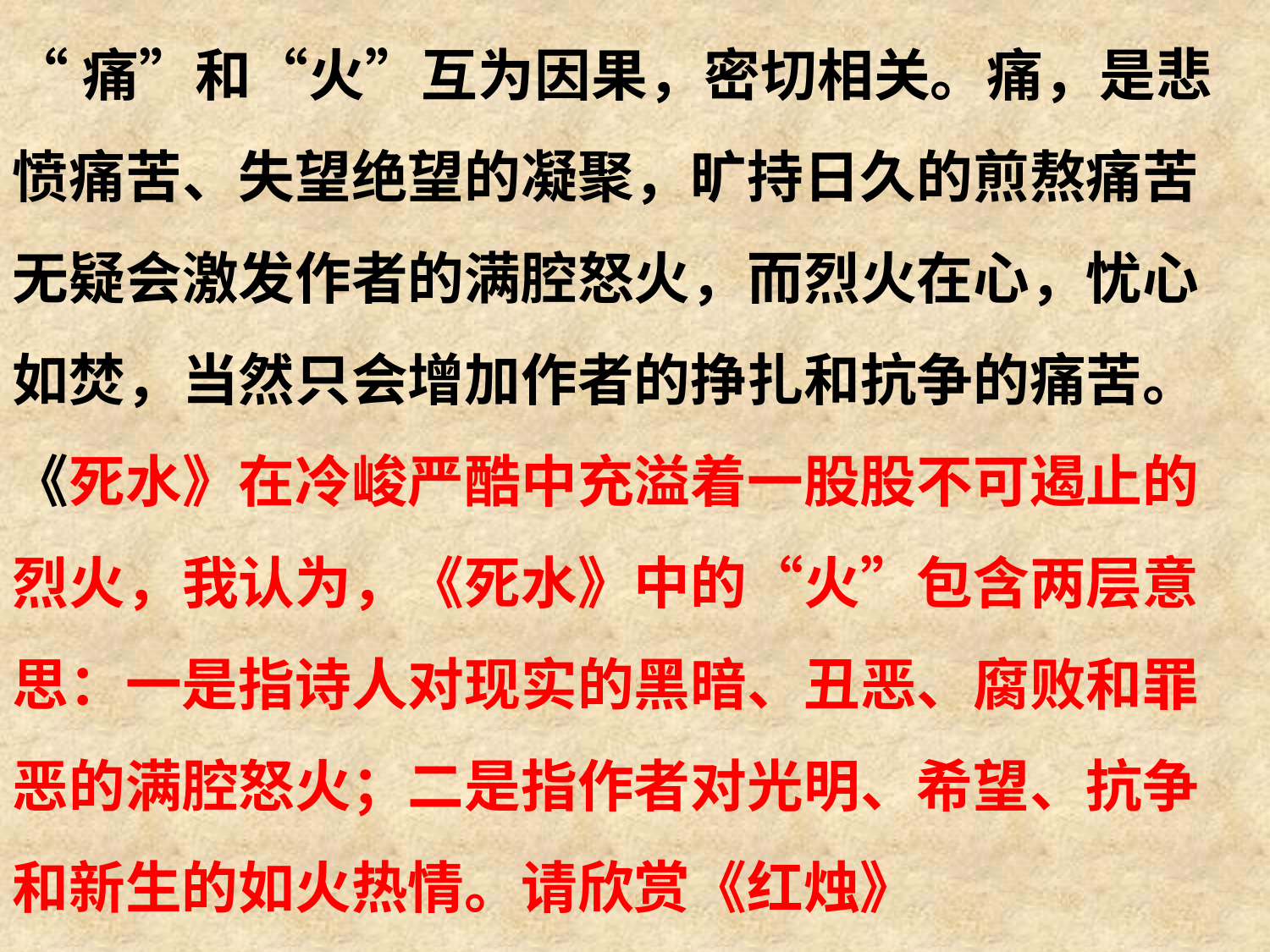

“痛”和“火”互为因果，密切相关。痛，是悲愤痛苦、失望绝望的凝聚，旷持日久的煎熬痛苦无疑会激发作者的满腔怒火，而烈火在心，忧心如焚，当然只会增加作者的挣扎和抗争的痛苦。《死水》在冷峻严酷中充溢着一股股不可遏止的烈火，我认为，《死水》中的“火”包含两层意思：一是指诗人对现实的黑暗、丑恶、腐败和罪恶的满腔怒火；二是指作者对光明、希望、抗争和新生的如火热情。请欣赏《红烛》